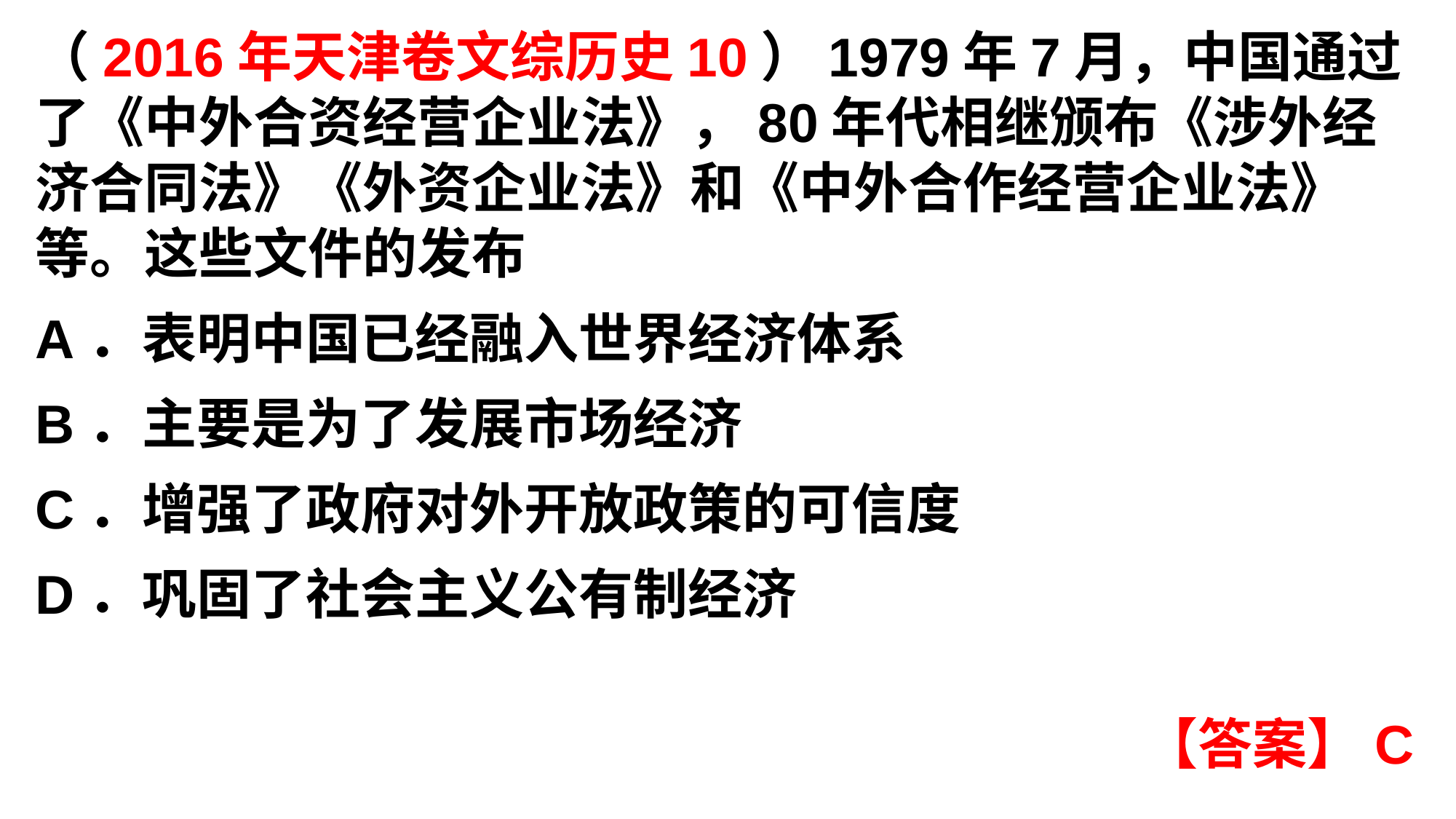

（2016年天津卷文综历史10）1979年7月，中国通过了《中外合资经营企业法》，80年代相继颁布《涉外经济合同法》《外资企业法》和《中外合作经营企业法》等。这些文件的发布A．表明中国已经融入世界经济体系
B．主要是为了发展市场经济C．增强了政府对外开放政策的可信度
D．巩固了社会主义公有制经济

【答案】C